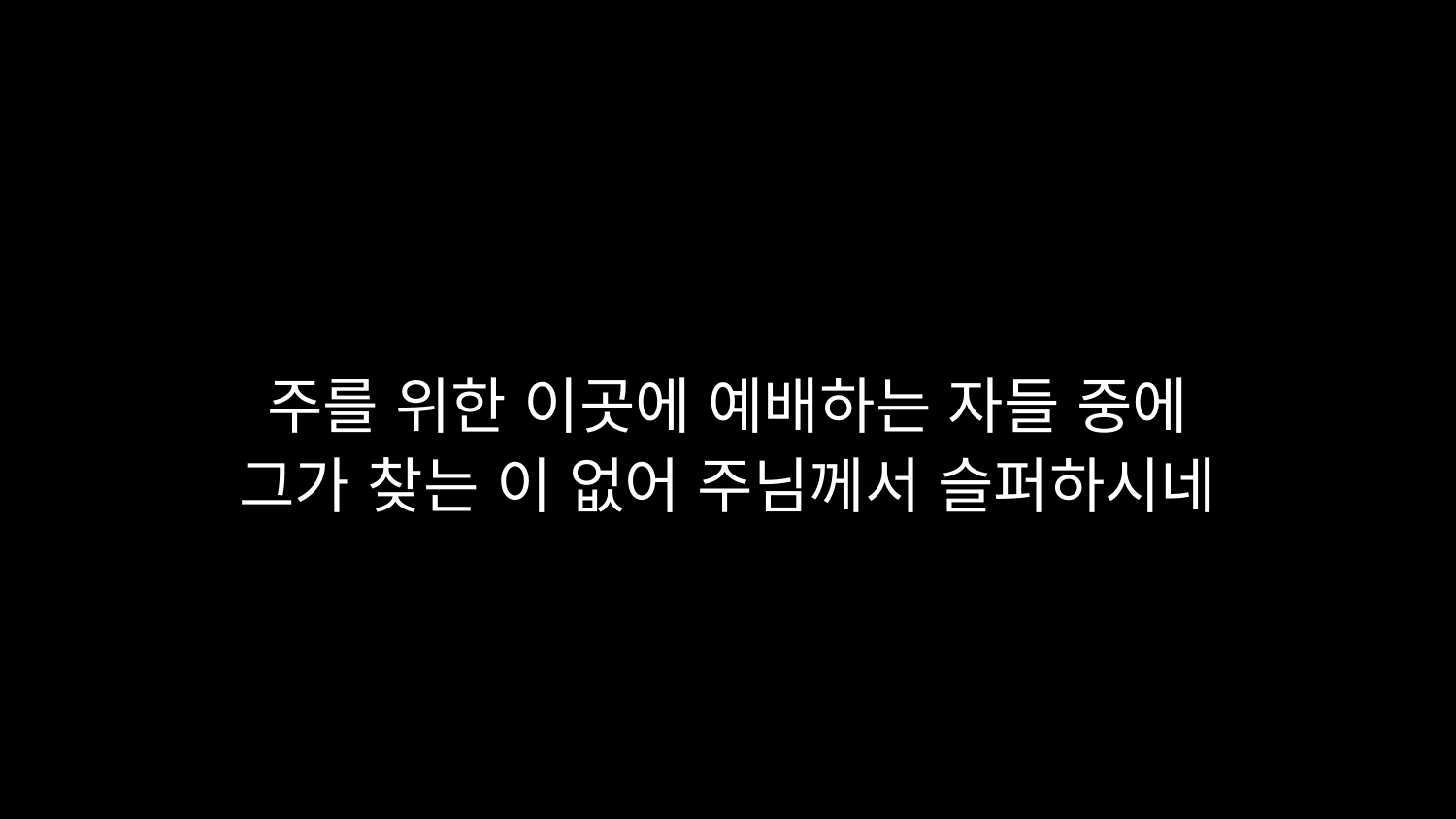

# 주를 위한 이곳에 예배하는 자들 중에 그가 찾는 이 없어 주님께서 슬퍼하시네